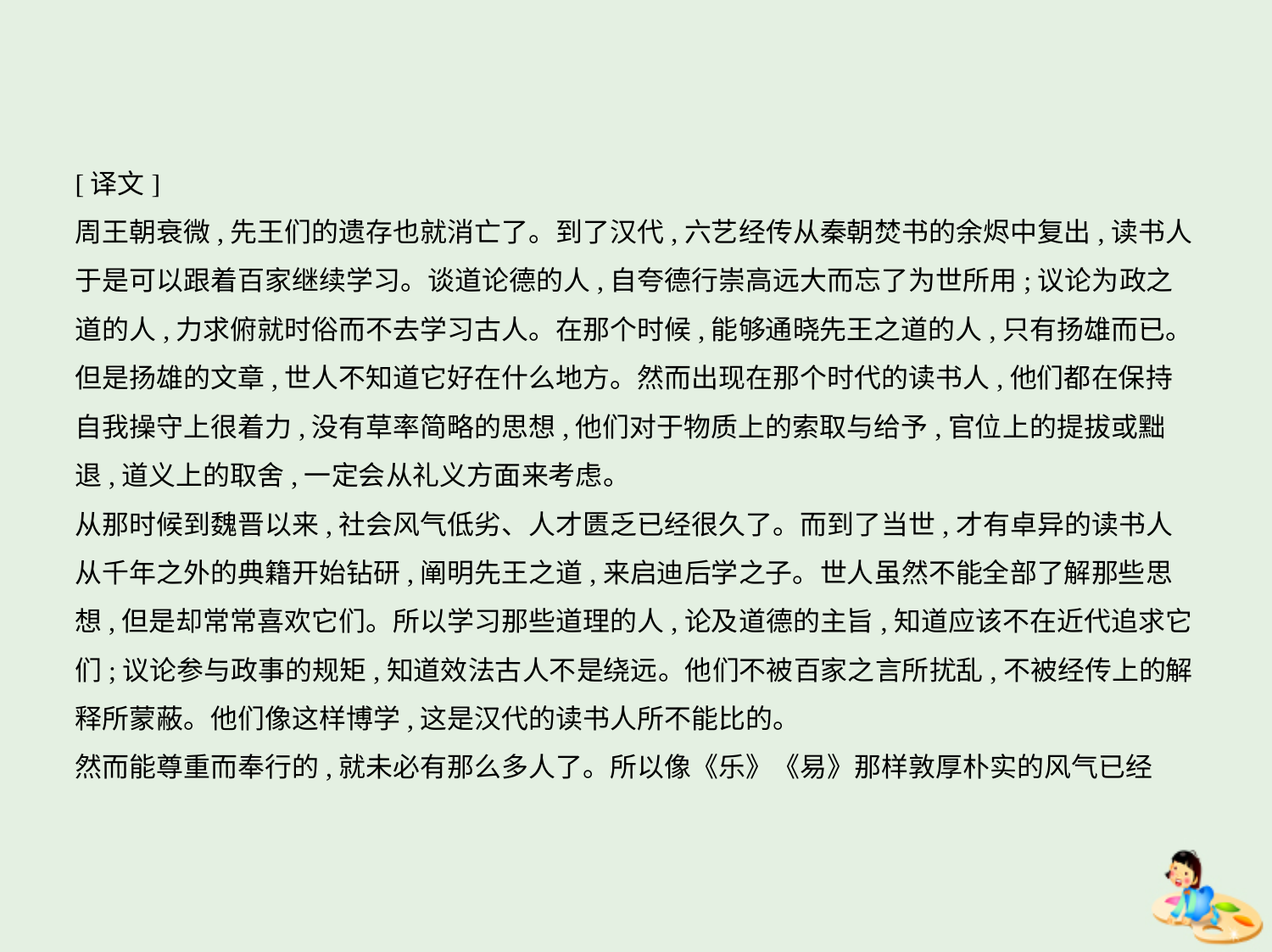

[译文]
周王朝衰微,先王们的遗存也就消亡了。到了汉代,六艺经传从秦朝焚书的余烬中复出,读书人
于是可以跟着百家继续学习。谈道论德的人,自夸德行崇高远大而忘了为世所用;议论为政之
道的人,力求俯就时俗而不去学习古人。在那个时候,能够通晓先王之道的人,只有扬雄而已。
但是扬雄的文章,世人不知道它好在什么地方。然而出现在那个时代的读书人,他们都在保持
自我操守上很着力,没有草率简略的思想,他们对于物质上的索取与给予,官位上的提拔或黜
退,道义上的取舍,一定会从礼义方面来考虑。
从那时候到魏晋以来,社会风气低劣、人才匮乏已经很久了。而到了当世,才有卓异的读书人
从千年之外的典籍开始钻研,阐明先王之道,来启迪后学之子。世人虽然不能全部了解那些思
想,但是却常常喜欢它们。所以学习那些道理的人,论及道德的主旨,知道应该不在近代追求它
们;议论参与政事的规矩,知道效法古人不是绕远。他们不被百家之言所扰乱,不被经传上的解
释所蒙蔽。他们像这样博学,这是汉代的读书人所不能比的。
然而能尊重而奉行的,就未必有那么多人了。所以像《乐》《易》那样敦厚朴实的风气已经